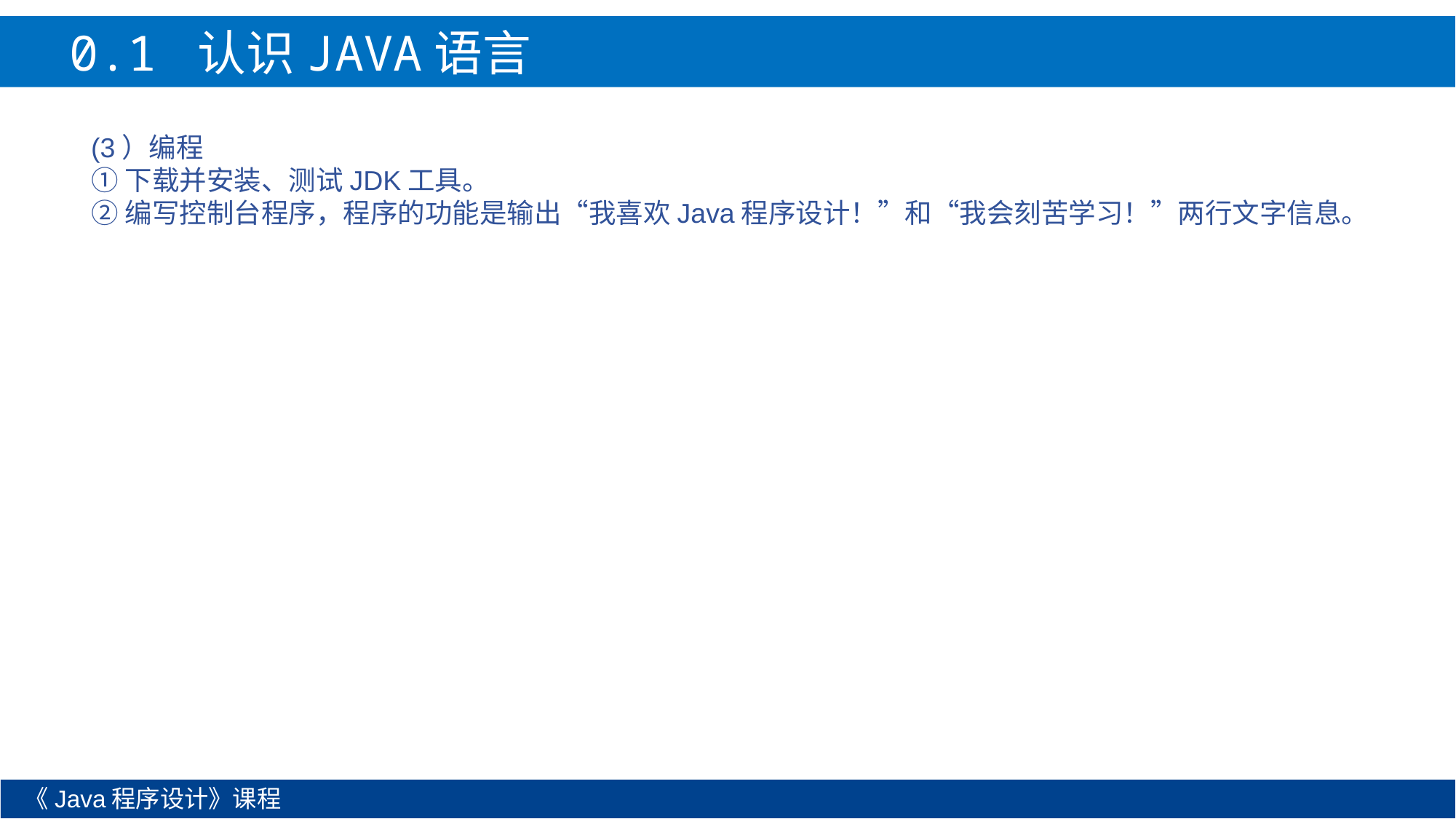

0.1 认识JAVA语言
(3）编程
①下载并安装、测试JDK工具。
②编写控制台程序，程序的功能是输出“我喜欢Java程序设计！”和“我会刻苦学习！”两行文字信息。
《Java程序设计》课程